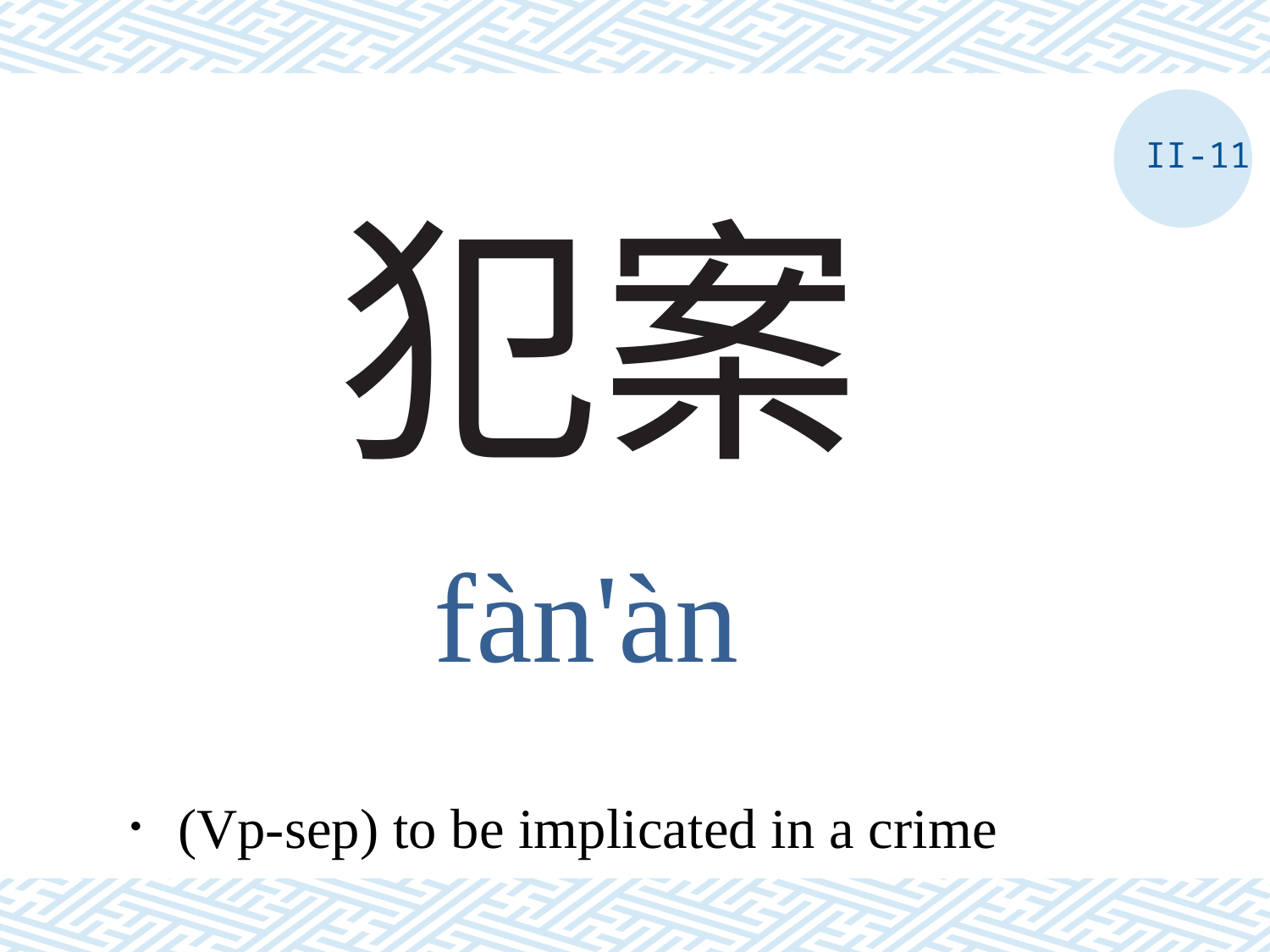

II-11

# 犯案
fàn'àn
．(Vp-sep) to be implicated in a crime